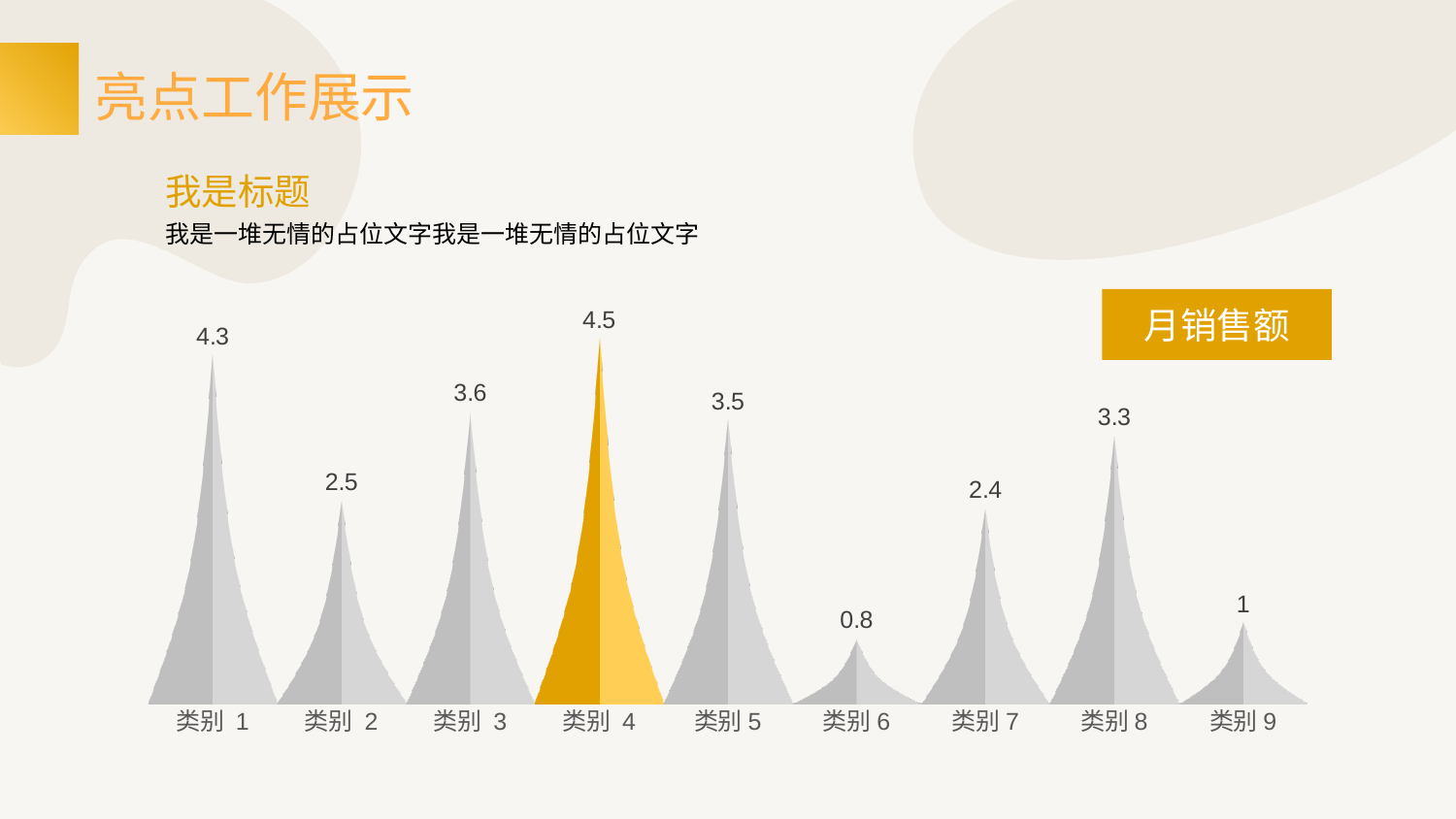

# 亮点工作展示
我是标题
我是一堆无情的占位文字我是一堆无情的占位文字

### Chart

| Category | 系列 1 |
|---|---|
| 类别 1 | 4.3 |
| 类别 2 | 2.5 |
| 类别 3 | 3.6 |
| 类别 4 | 4.5 |
| 类别5 | 3.5 |
| 类别6 | 0.8 |
| 类别7 | 2.4 |
| 类别8 | 3.3 |
| 类别9 | 1.0 |
月销售额